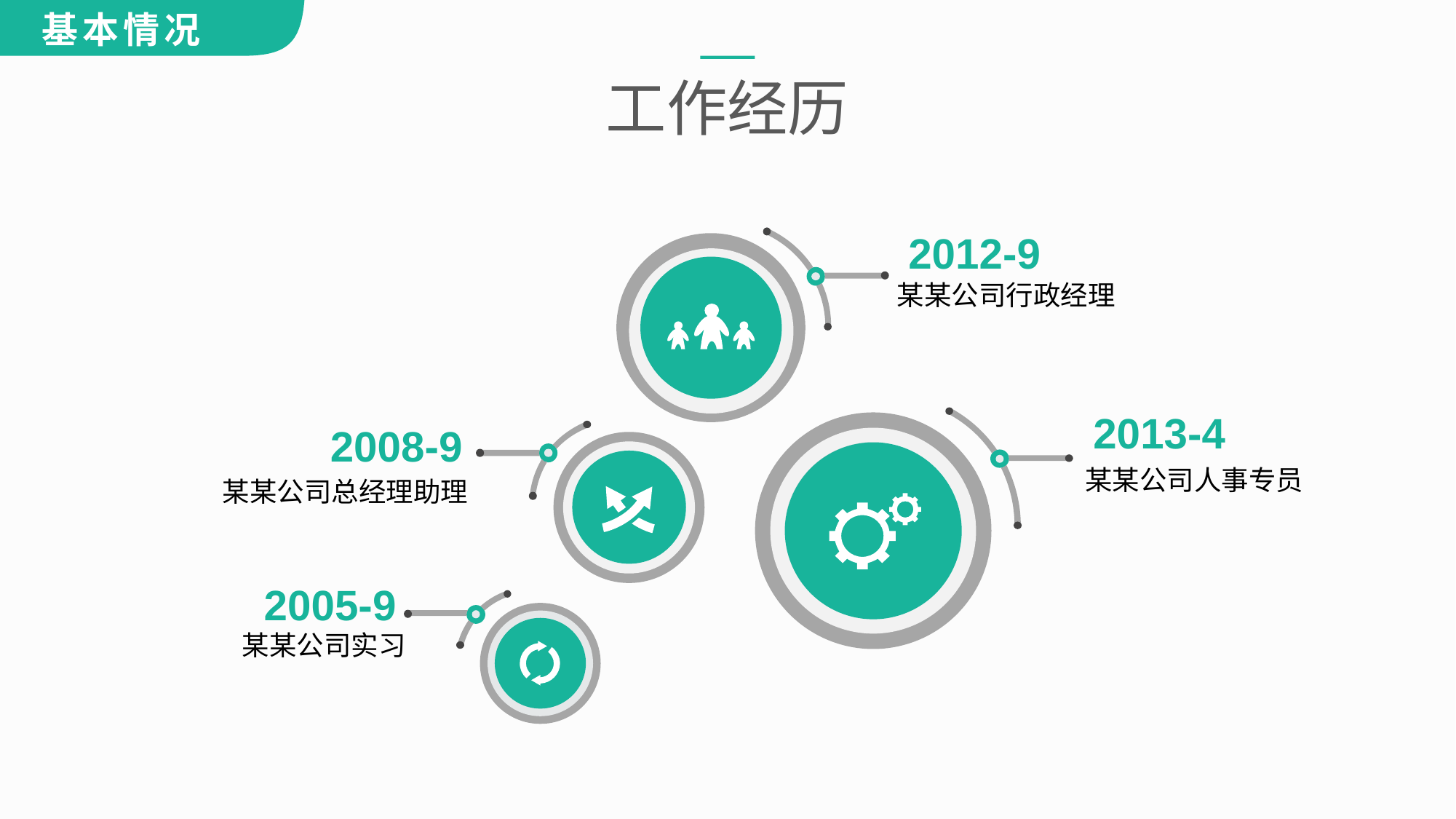

工作经历
2012-9
某某公司行政经理

2013-4
某某公司人事专员

2008-9
某某公司总经理助理

2005-9
某某公司实习